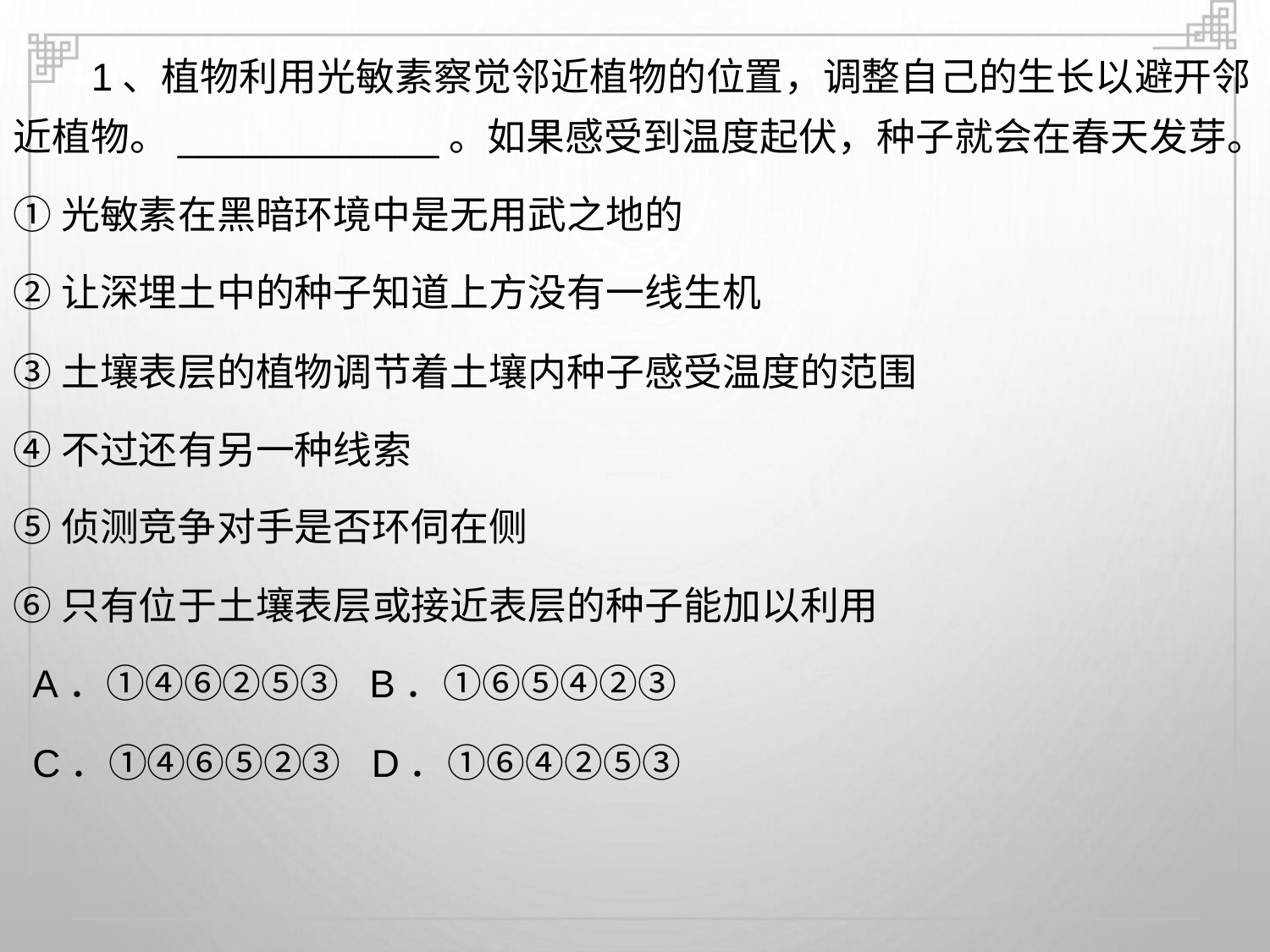

1、植物利用光敏素察觉邻近植物的位置，调整自己的生长以避开邻
近植物。____________。如果感受到温度起伏，种子就会在春天发芽。
①光敏素在黑暗环境中是无用武之地的
②让深埋土中的种子知道上方没有一线生机
③土壤表层的植物调节着土壤内种子感受温度的范围
④不过还有另一种线索
⑤侦测竞争对手是否环伺在侧
⑥只有位于土壤表层或接近表层的种子能加以利用
A．①④⑥②⑤③ B．①⑥⑤④②③
C．①④⑥⑤②③ D．①⑥④②⑤③